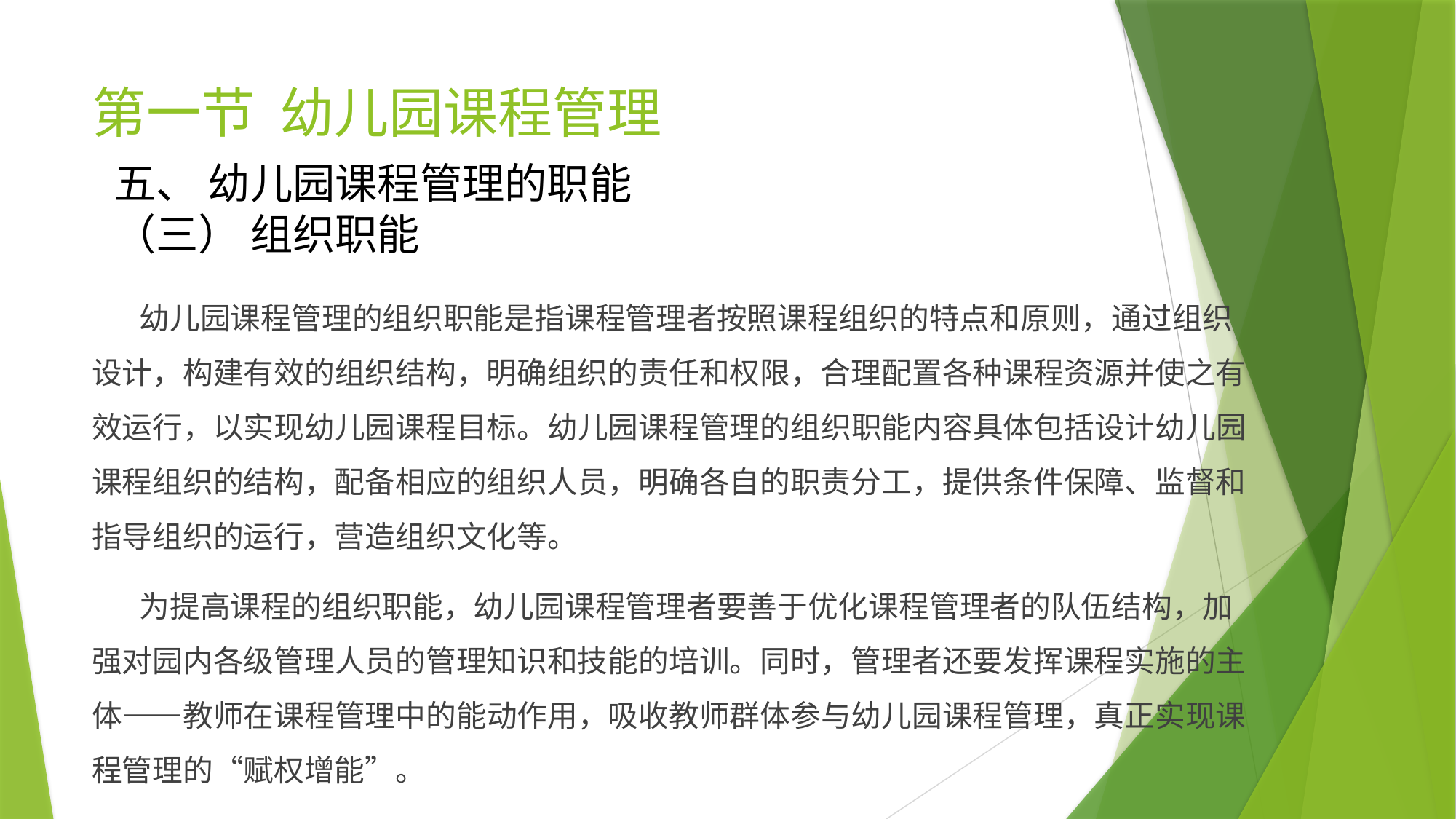

# 第一节  幼儿园课程管理
五、 幼儿园课程管理的职能
（三） 组织职能
      幼儿园课程管理的组织职能是指课程管理者按照课程组织的特点和原则，通过组织设计，构建有效的组织结构，明确组织的责任和权限，合理配置各种课程资源并使之有效运行，以实现幼儿园课程目标。幼儿园课程管理的组织职能内容具体包括设计幼儿园课程组织的结构，配备相应的组织人员，明确各自的职责分工，提供条件保障、监督和指导组织的运行，营造组织文化等。
      为提高课程的组织职能，幼儿园课程管理者要善于优化课程管理者的队伍结构，加强对园内各级管理人员的管理知识和技能的培训。同时，管理者还要发挥课程实施的主体——教师在课程管理中的能动作用，吸收教师群体参与幼儿园课程管理，真正实现课程管理的“赋权增能”。